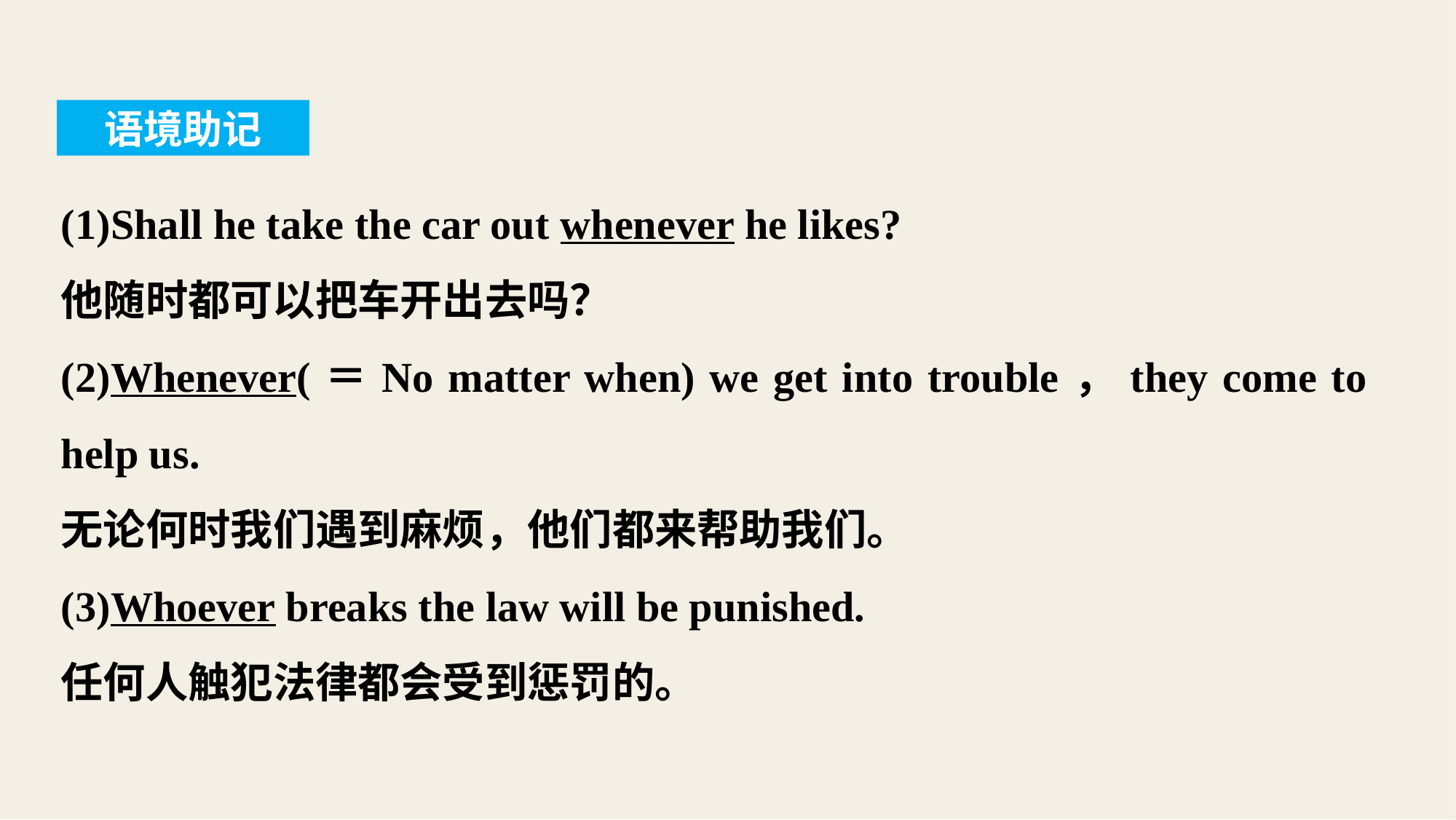

语境助记
(1)Shall he take the car out whenever he likes?
他随时都可以把车开出去吗？
(2)Whenever(＝No matter when) we get into trouble，they come to help us.
无论何时我们遇到麻烦，他们都来帮助我们。
(3)Whoever breaks the law will be punished.
任何人触犯法律都会受到惩罚的。